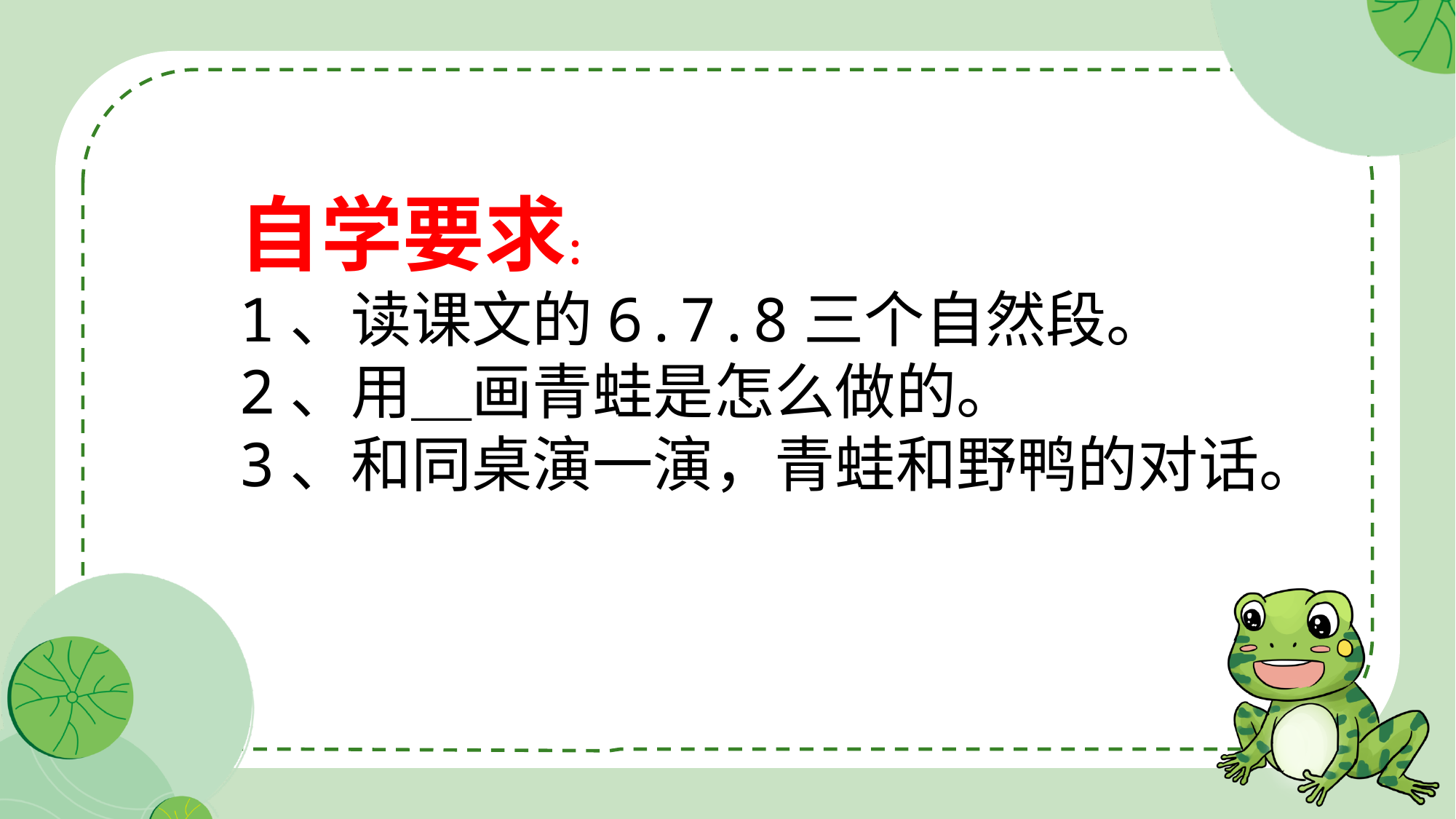

自学要求：
1、读课文的6.7.8三个自然段。
2、用＿画青蛙是怎么做的。
3、和同桌演一演，青蛙和野鸭的对话。